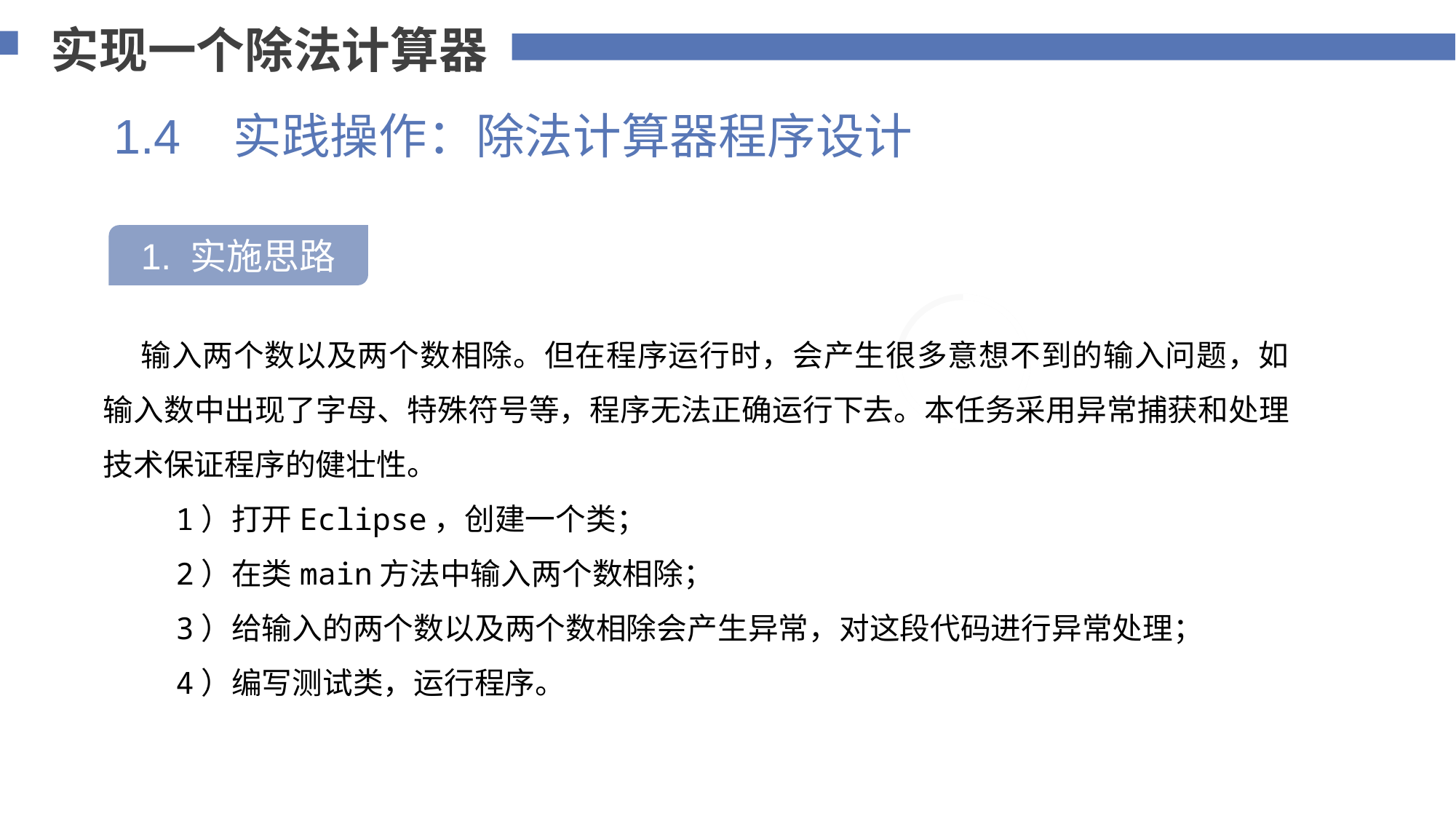

实现一个除法计算器

1.4   实践操作：除法计算器程序设计
1. 实施思路

75%
    输入两个数以及两个数相除。但在程序运行时，会产生很多意想不到的输入问题，如输入数中出现了字母、特殊符号等，程序无法正确运行下去。本任务采用异常捕获和处理技术保证程序的健壮性。
    1）打开Eclipse，创建一个类；
    2）在类main方法中输入两个数相除；
    3）给输入的两个数以及两个数相除会产生异常，对这段代码进行异常处理；
    4）编写测试类，运行程序。